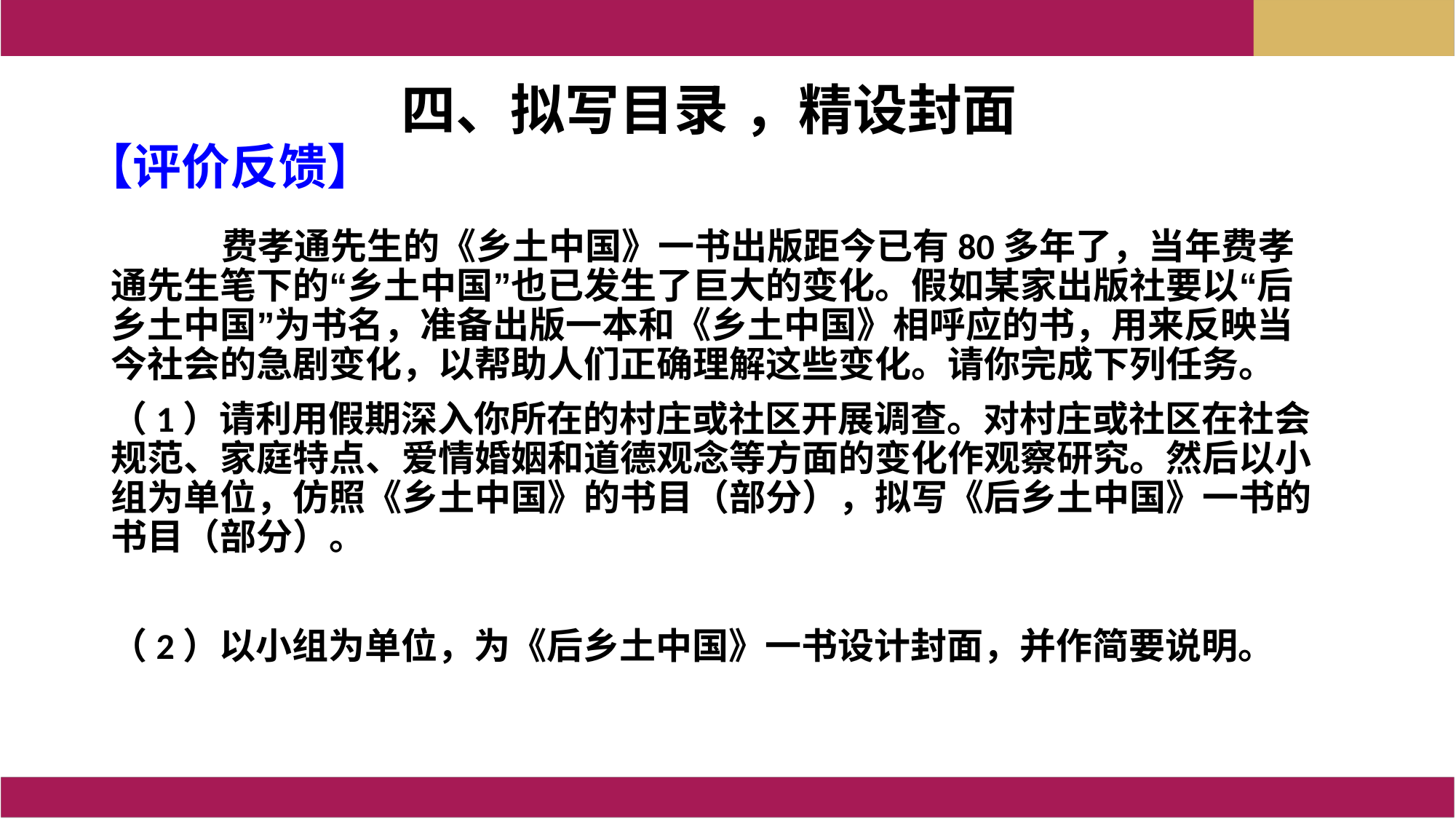

四、拟写目录 ，精设封面
【评价反馈】
          费孝通先生的《乡土中国》一书出版距今已有80多年了，当年费孝通先生笔下的“乡土中国”也已发生了巨大的变化。假如某家出版社要以“后乡土中国”为书名，准备出版一本和《乡土中国》相呼应的书，用来反映当今社会的急剧变化，以帮助人们正确理解这些变化。请你完成下列任务。
（1）请利用假期深入你所在的村庄或社区开展调查。对村庄或社区在社会规范、家庭特点、爱情婚姻和道德观念等方面的变化作观察研究。然后以小组为单位，仿照《乡土中国》的书目（部分），拟写《后乡土中国》一书的书目（部分）。

（2）以小组为单位，为《后乡土中国》一书设计封面，并作简要说明。